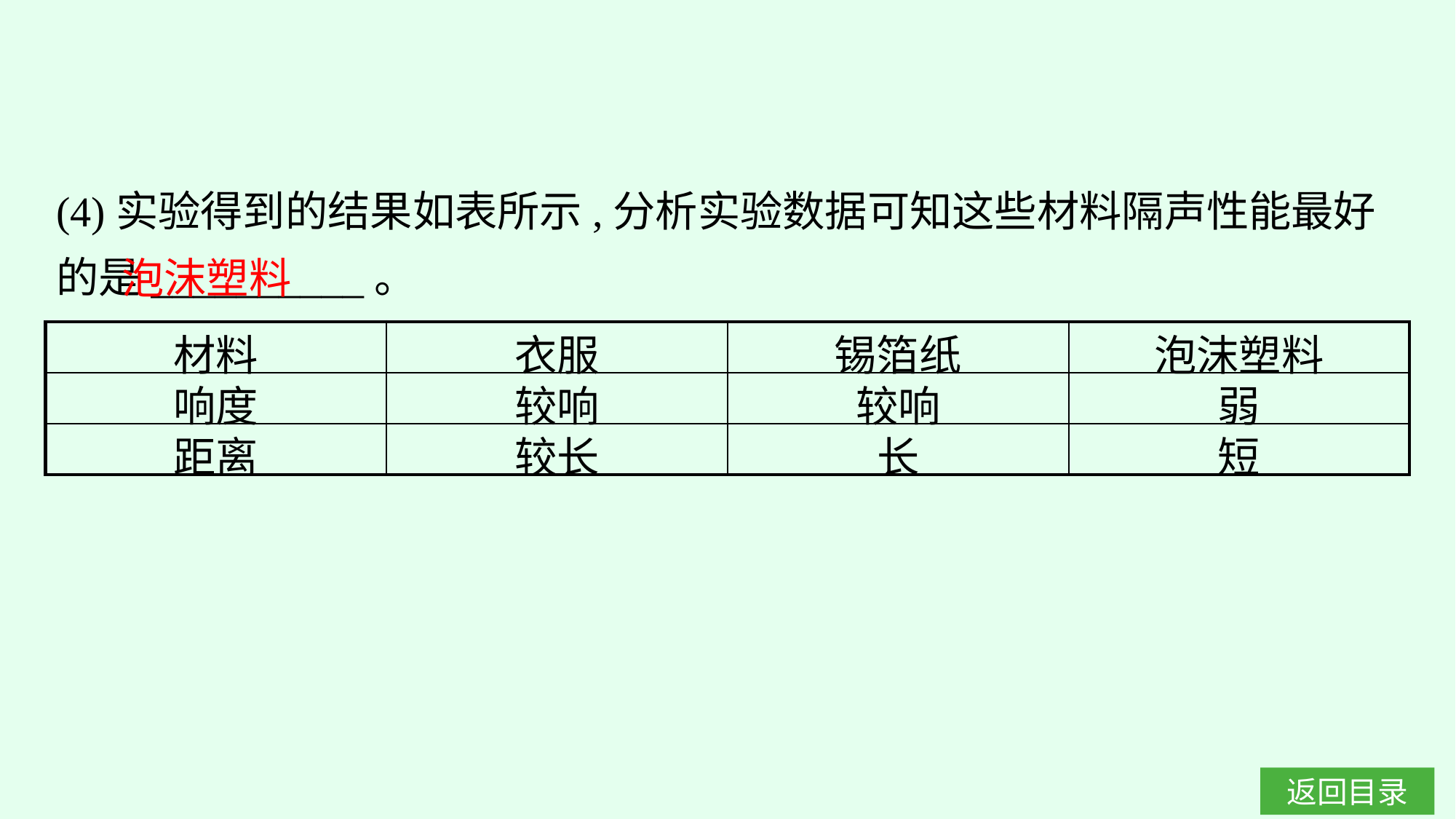

(4)实验得到的结果如表所示,分析实验数据可知这些材料隔声性能最好的是__________。
泡沫塑料
| 材料 | 衣服 | 锡箔纸 | 泡沫塑料 |
| --- | --- | --- | --- |
| 响度 | 较响 | 较响 | 弱 |
| 距离 | 较长 | 长 | 短 |